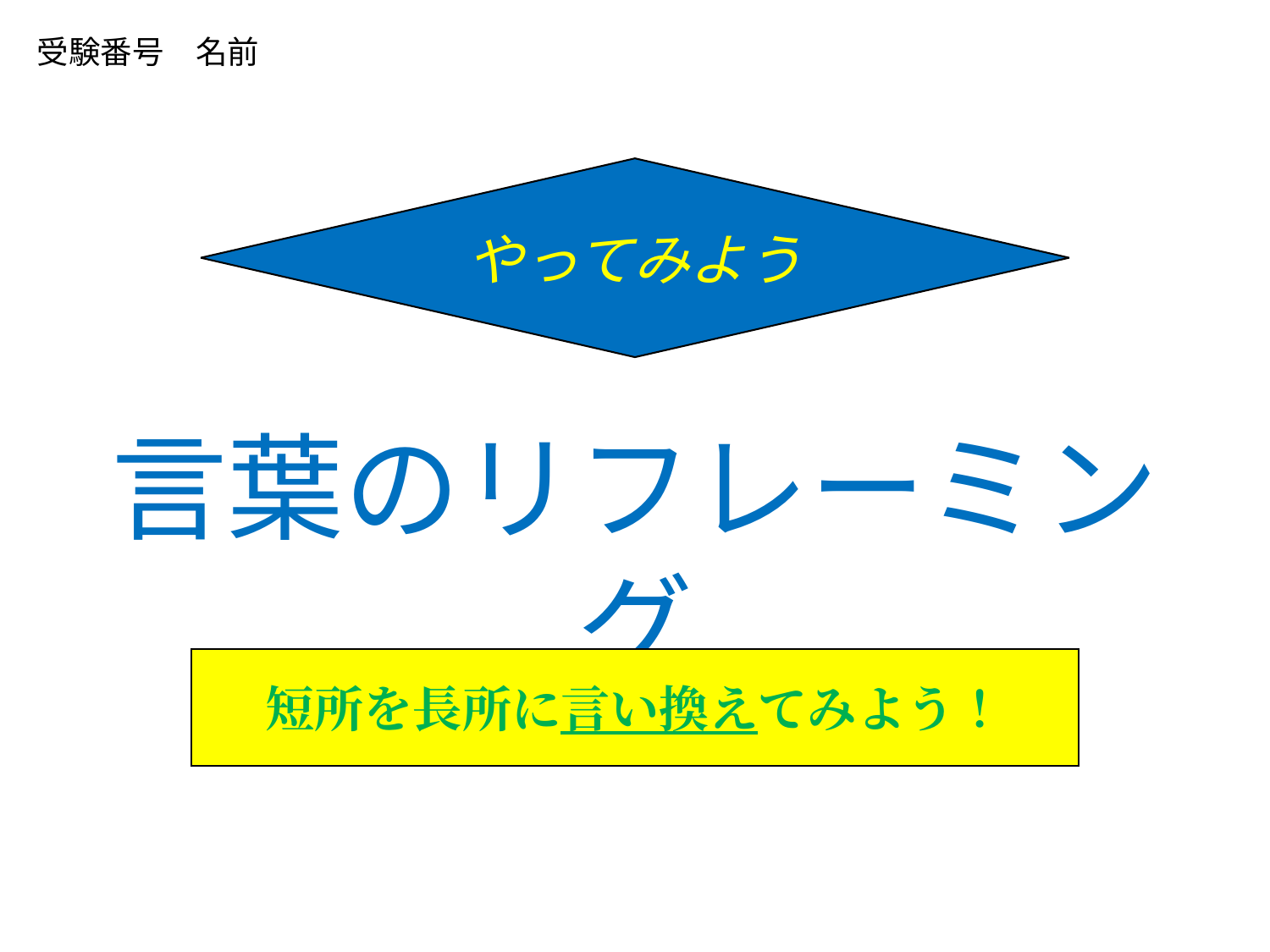

受験番号　名前
やってみよう
言葉のリフレーミング
短所を長所に言い換えてみよう！